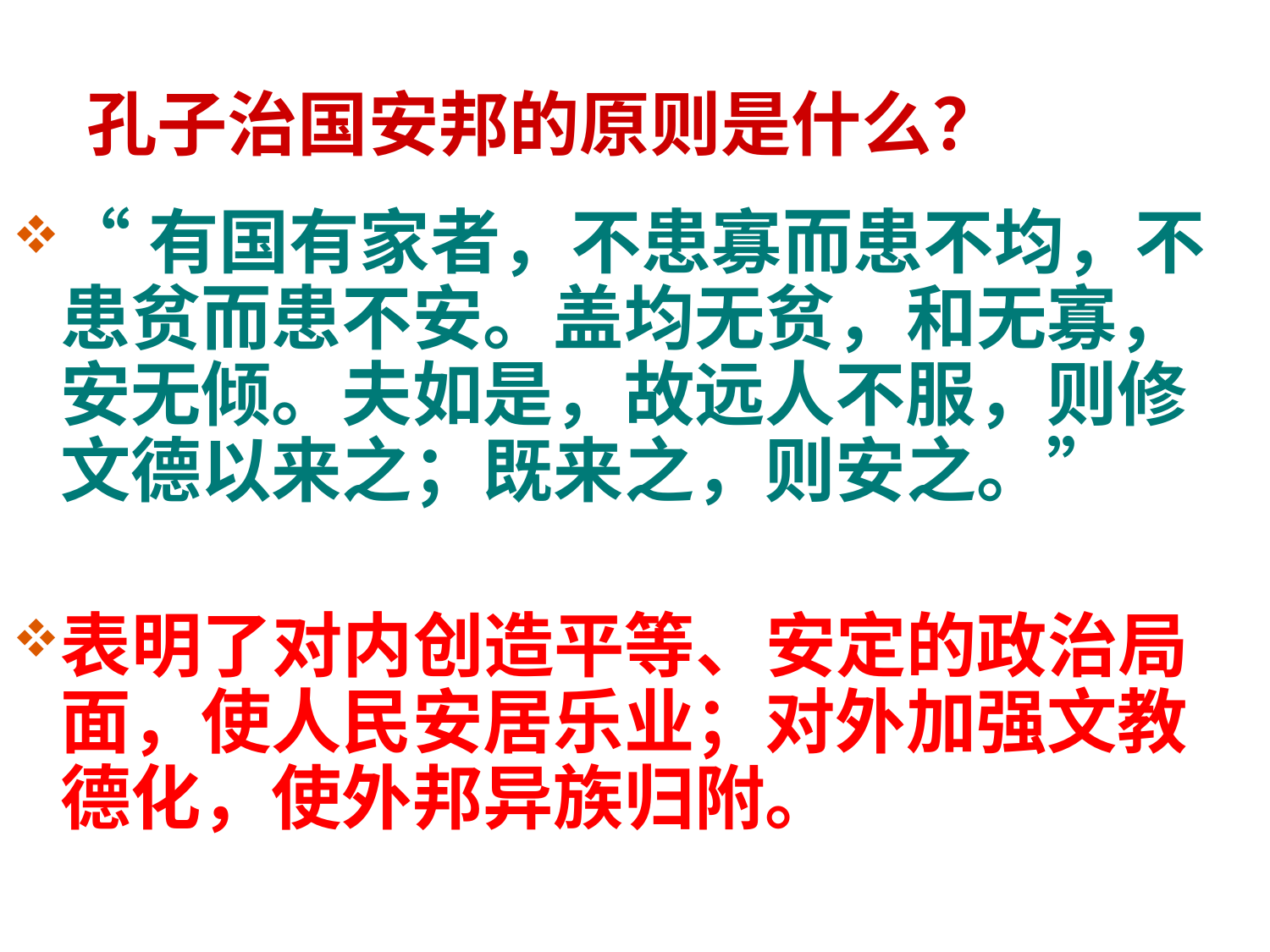

# 孔子治国安邦的原则是什么？
“有国有家者，不患寡而患不均，不患贫而患不安。盖均无贫，和无寡，安无倾。夫如是，故远人不服，则修文德以来之；既来之，则安之。”
表明了对内创造平等、安定的政治局面，使人民安居乐业；对外加强文教德化，使外邦异族归附。